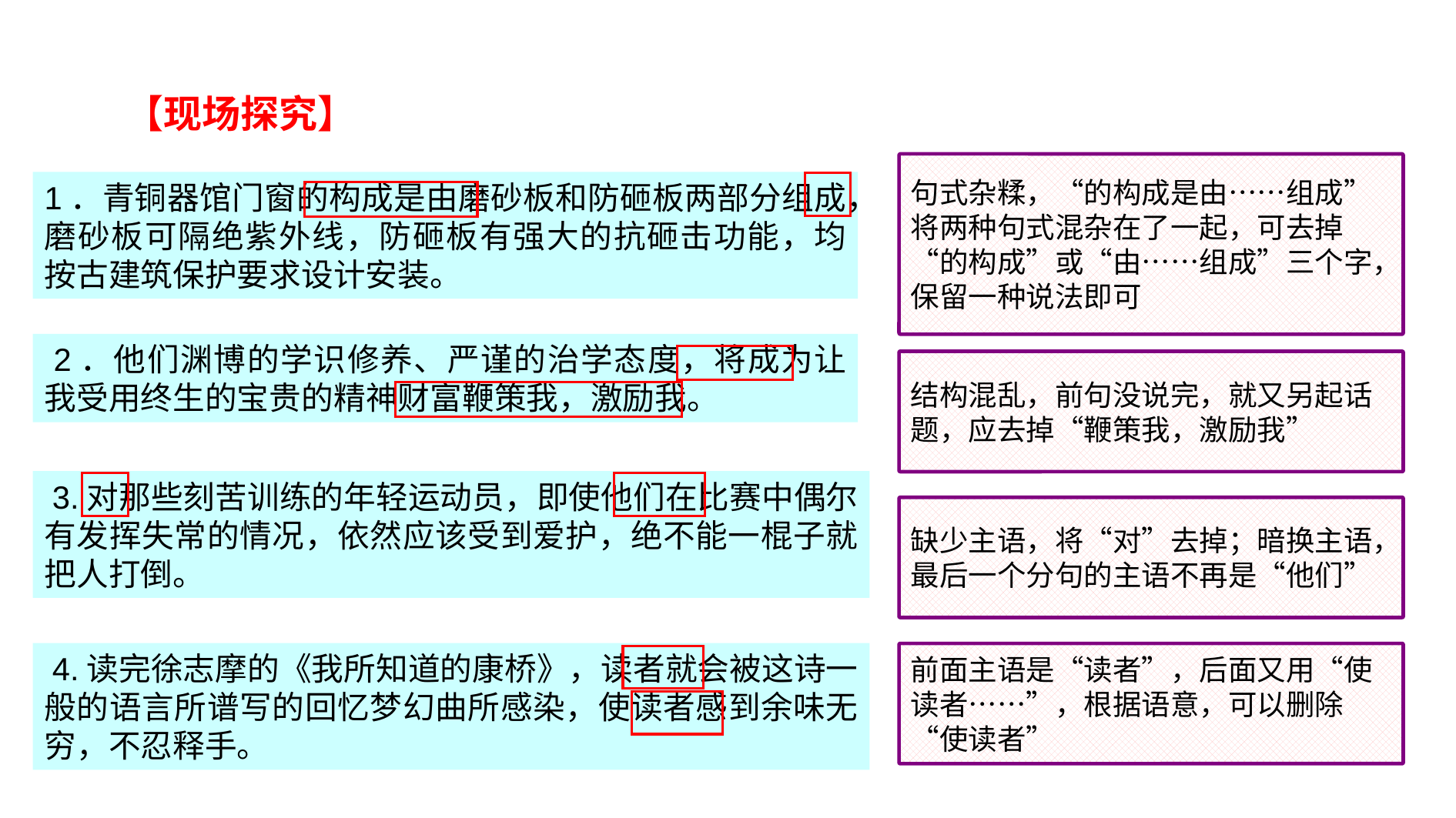

【现场探究】
句式杂糅，“的构成是由……组成”将两种句式混杂在了一起，可去掉“的构成”或“由……组成”三个字，保留一种说法即可
1．青铜器馆门窗的构成是由磨砂板和防砸板两部分组成，磨砂板可隔绝紫外线，防砸板有强大的抗砸击功能，均按古建筑保护要求设计安装。

 2．他们渊博的学识修养、严谨的治学态度，将成为让我受用终生的宝贵的精神财富鞭策我，激励我。

结构混乱，前句没说完，就又另起话题，应去掉“鞭策我，激励我”

 3.对那些刻苦训练的年轻运动员，即使他们在比赛中偶尔有发挥失常的情况，依然应该受到爱护，绝不能一棍子就把人打倒。

缺少主语，将“对”去掉；暗换主语，最后一个分句的主语不再是“他们”
 4.读完徐志摩的《我所知道的康桥》，读者就会被这诗一般的语言所谱写的回忆梦幻曲所感染，使读者感到余味无穷，不忍释手。
前面主语是“读者”，后面又用“使读者……”，根据语意，可以删除“使读者”